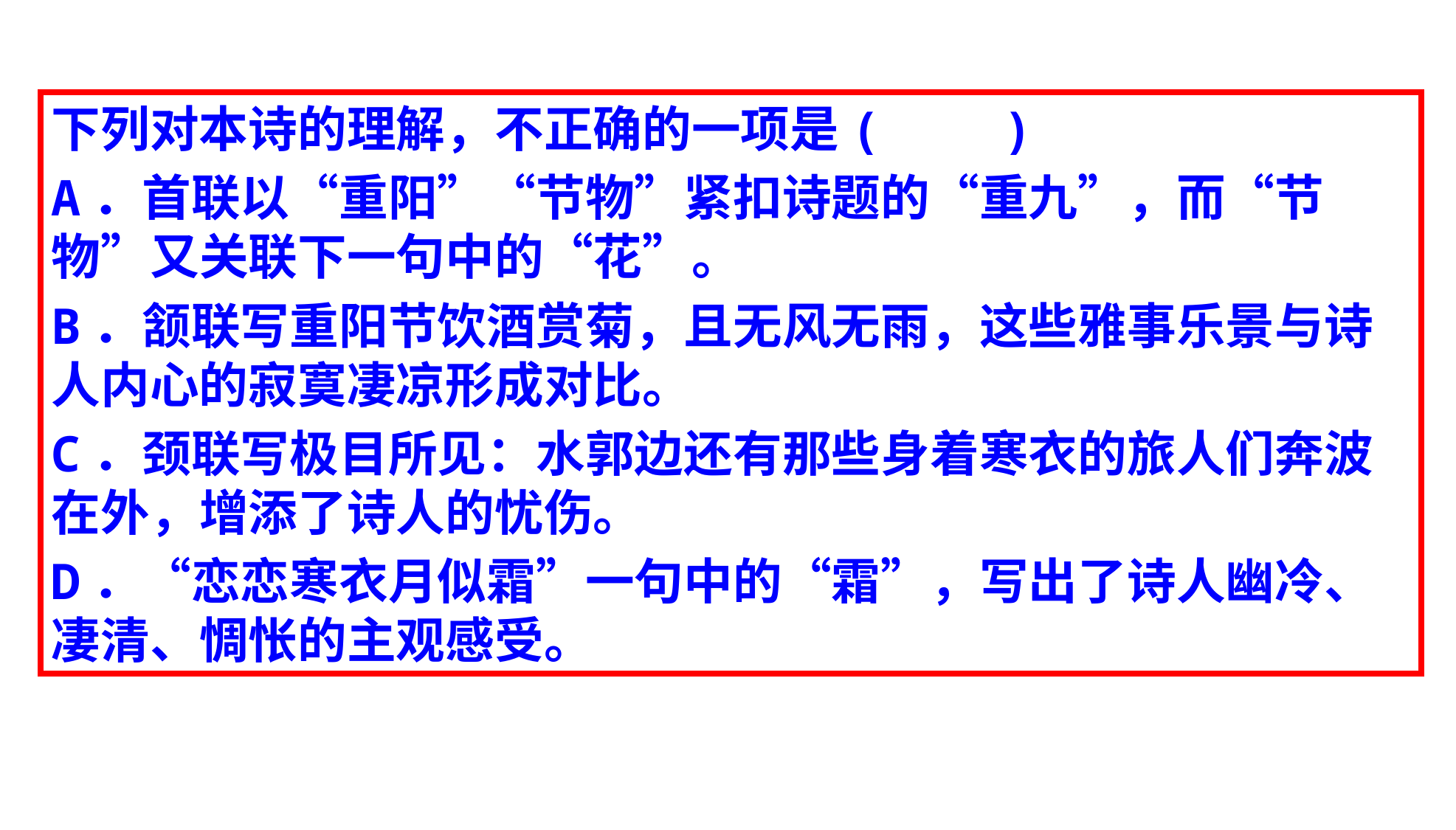

下列对本诗的理解，不正确的一项是(　　)
A．首联以“重阳”“节物”紧扣诗题的“重九”，而“节物”又关联下一句中的“花”。
B．颔联写重阳节饮酒赏菊，且无风无雨，这些雅事乐景与诗人内心的寂寞凄凉形成对比。
C．颈联写极目所见：水郭边还有那些身着寒衣的旅人们奔波在外，增添了诗人的忧伤。
D．“恋恋寒衣月似霜”一句中的“霜”，写出了诗人幽冷、凄清、惆怅的主观感受。